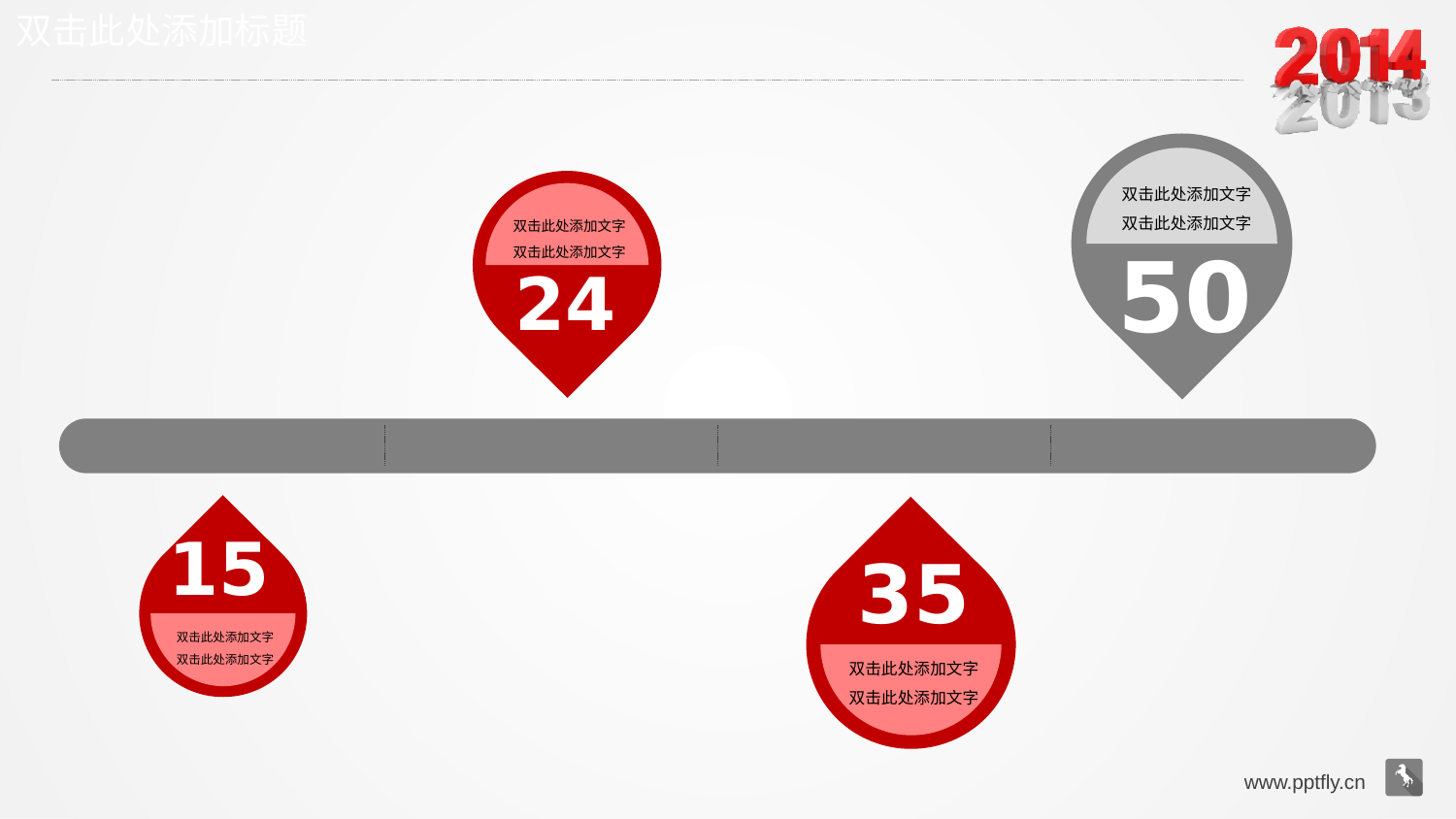

双击此处添加标题

双击此处添加文字
双击此处添加文字

双击此处添加文字
双击此处添加文字
50
24

15
35

双击此处添加文字
双击此处添加文字
双击此处添加文字
双击此处添加文字